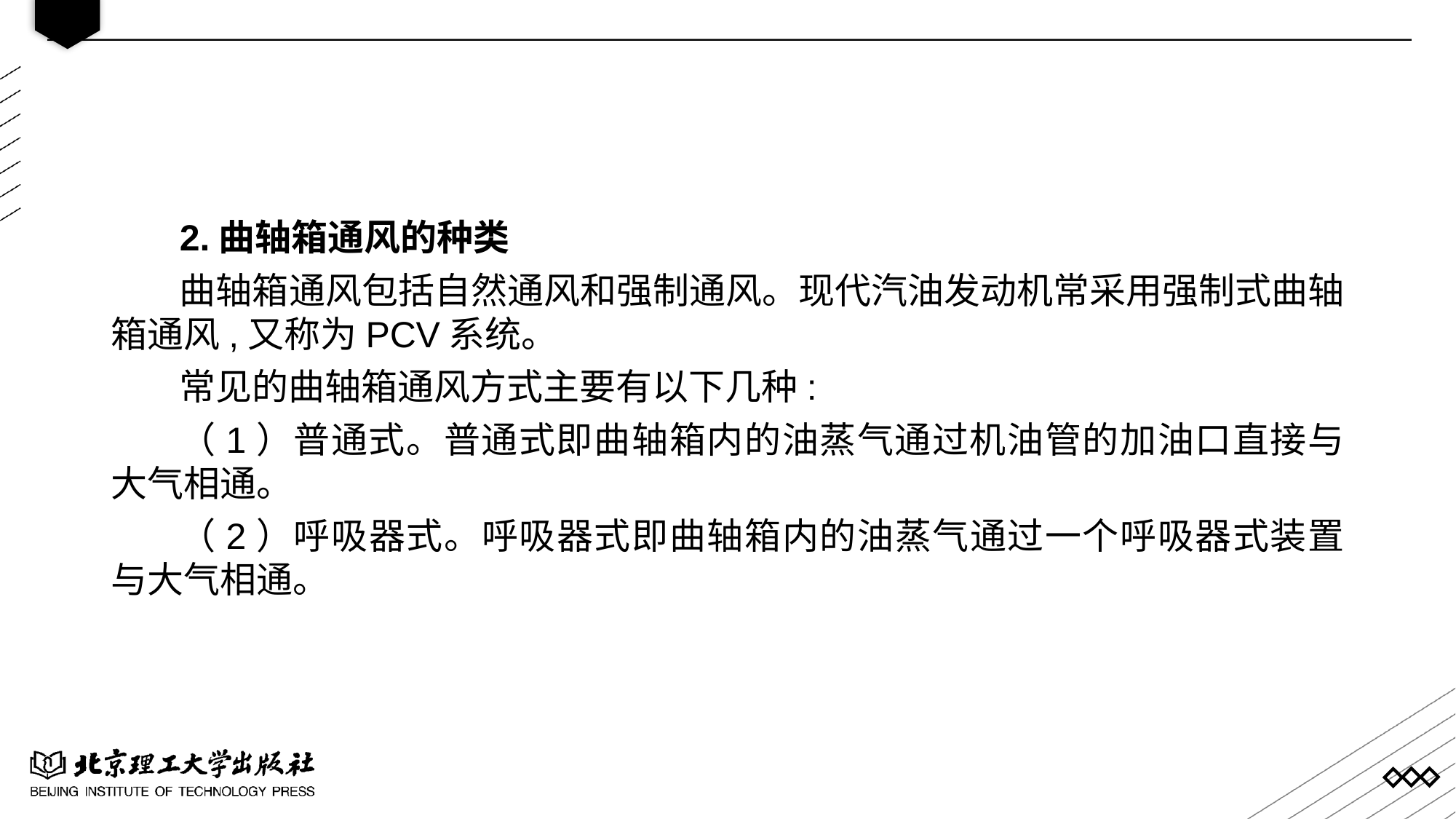

2.曲轴箱通风的种类
曲轴箱通风包括自然通风和强制通风。现代汽油发动机常采用强制式曲轴箱通风,又称为PCV系统。
常见的曲轴箱通风方式主要有以下几种:
（1）普通式。普通式即曲轴箱内的油蒸气通过机油管的加油口直接与大气相通。
（2）呼吸器式。呼吸器式即曲轴箱内的油蒸气通过一个呼吸器式装置与大气相通。